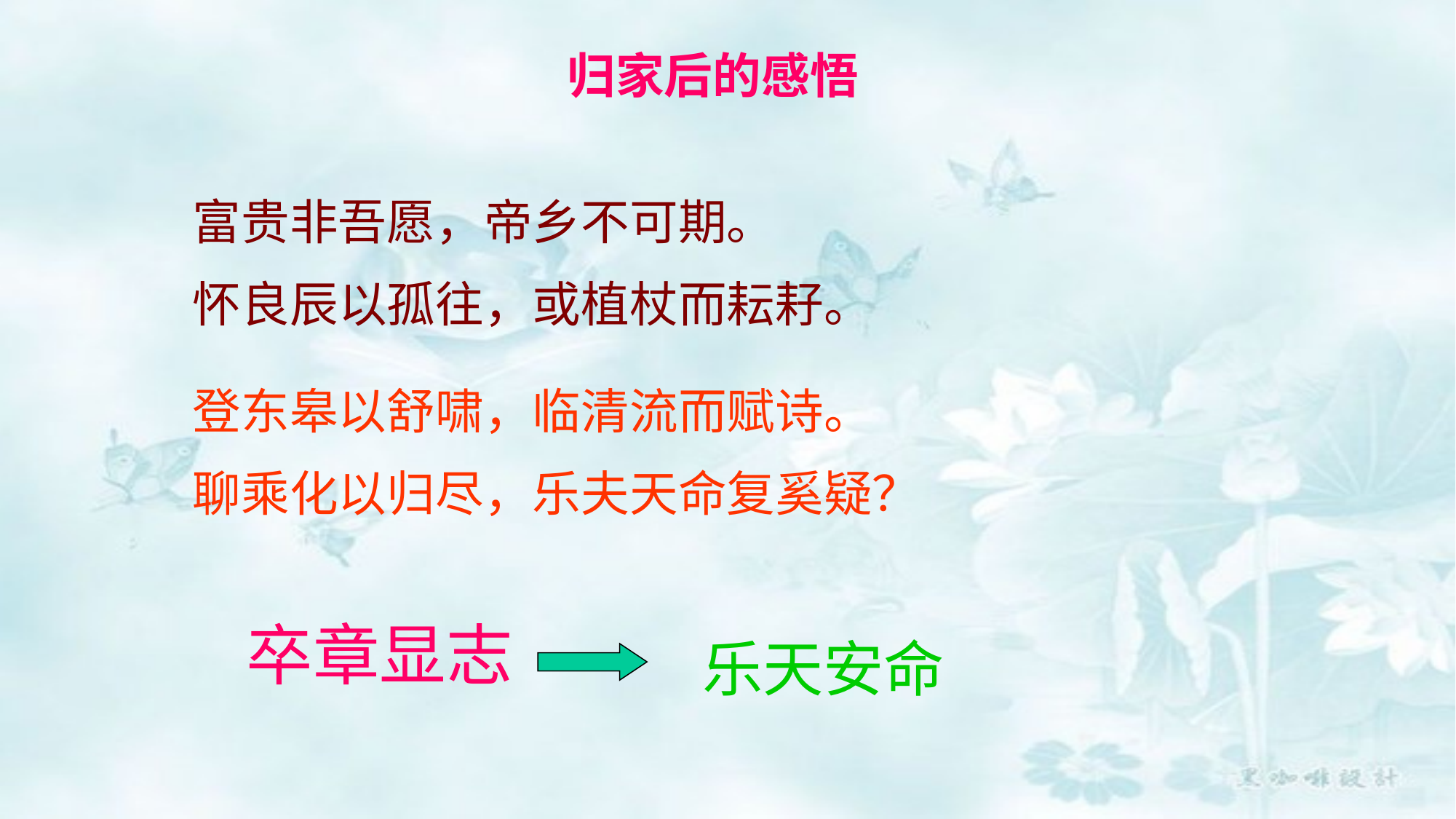

归家后的感悟
富贵非吾愿，帝乡不可期。
怀良辰以孤往，或植杖而耘耔。
登东皋以舒啸，临清流而赋诗。
聊乘化以归尽，乐夫天命复奚疑？
卒章显志
乐天安命